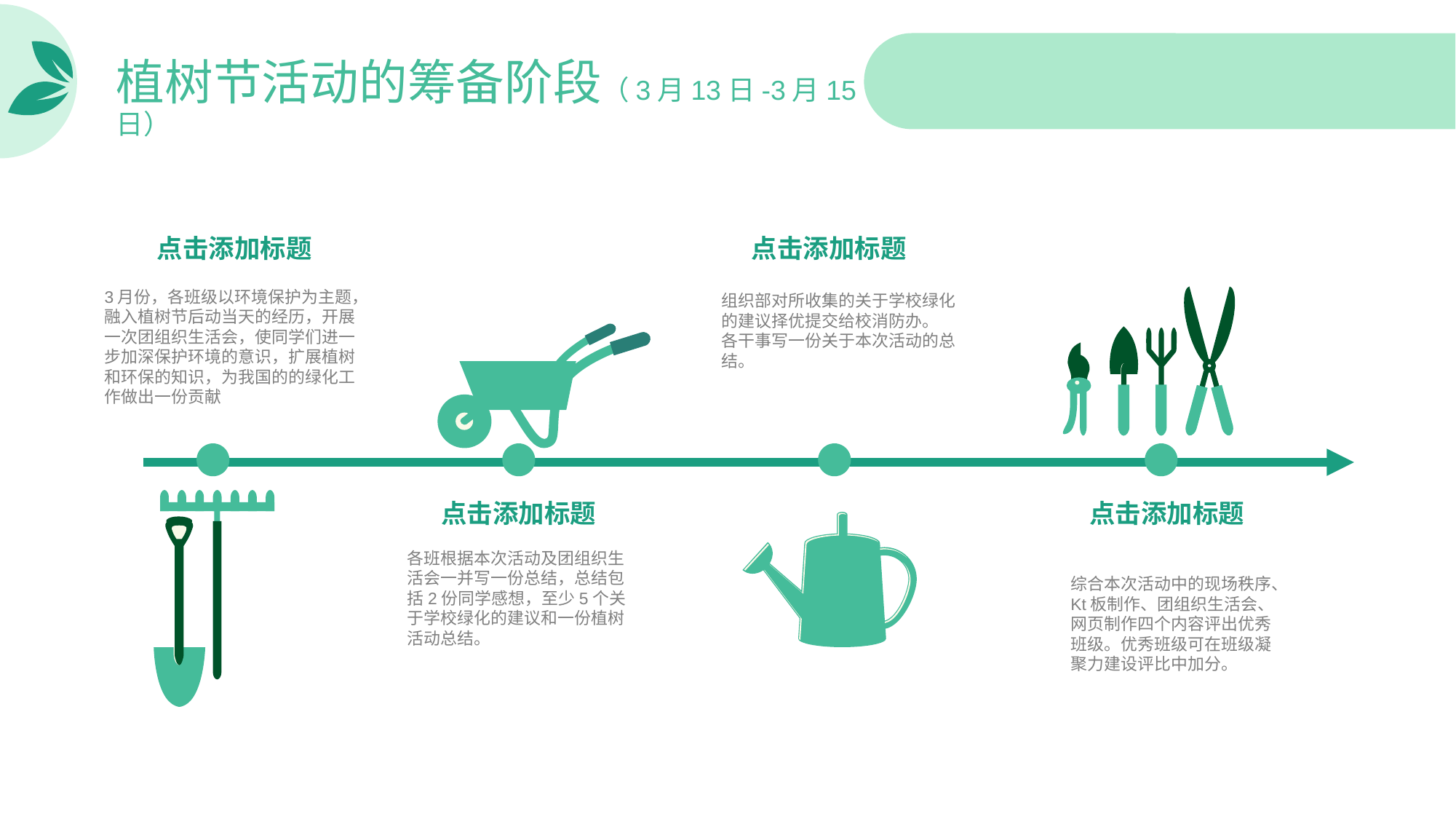

# 植树节活动的筹备阶段（3月13日-3月15日）
点击添加标题
点击添加标题
3月份，各班级以环境保护为主题，融入植树节后动当天的经历，开展一次团组织生活会，使同学们进一步加深保护环境的意识，扩展植树和环保的知识，为我国的的绿化工作做出一份贡献
组织部对所收集的关于学校绿化的建议择优提交给校消防办。
各干事写一份关于本次活动的总结。

点击添加标题
点击添加标题

各班根据本次活动及团组织生活会一并写一份总结，总结包括2份同学感想，至少5个关于学校绿化的建议和一份植树活动总结。
综合本次活动中的现场秩序、Kt板制作、团组织生活会、网页制作四个内容评出优秀班级。优秀班级可在班级凝聚力建设评比中加分。